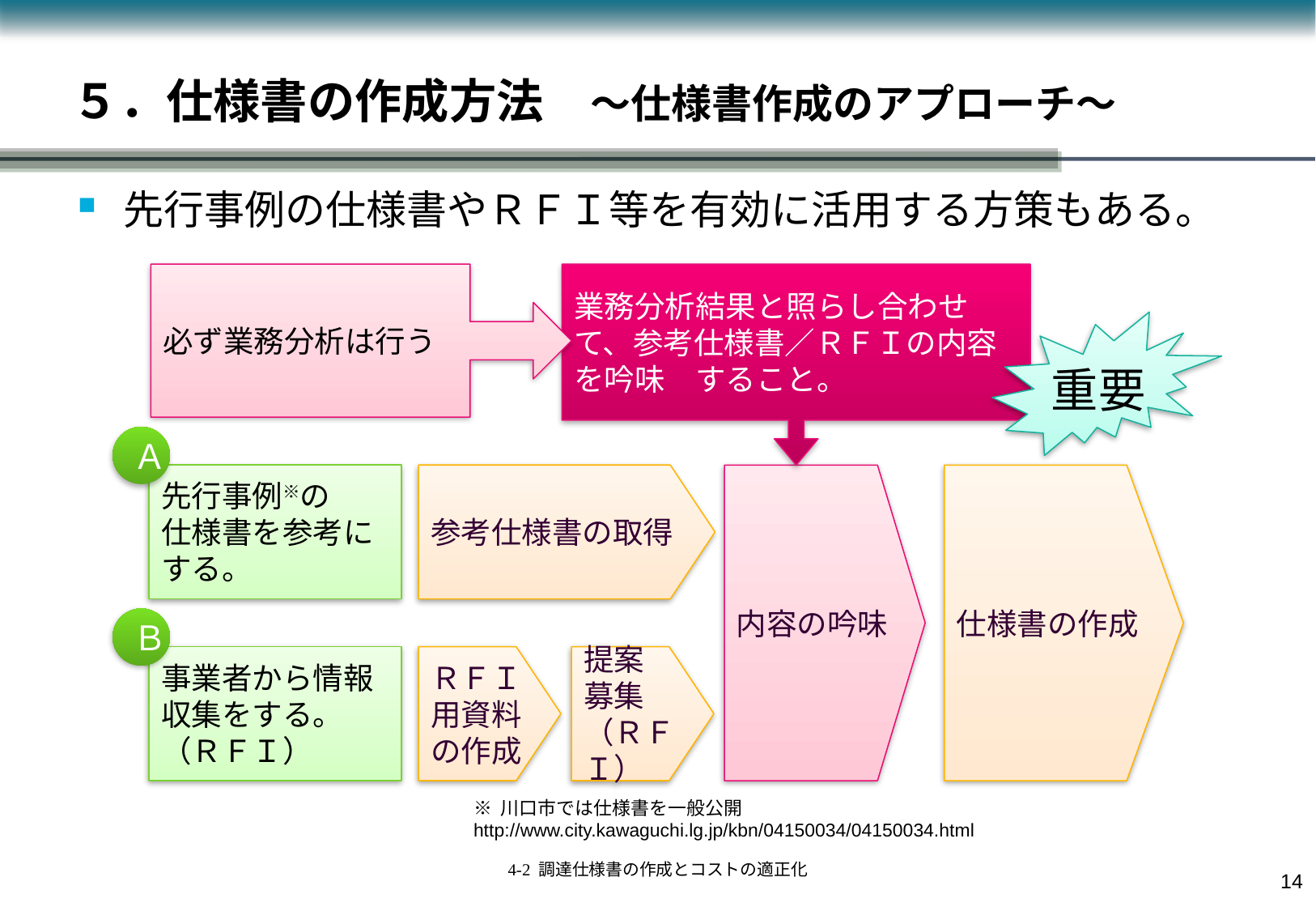

# ５．仕様書の作成方法　～仕様書作成のアプローチ～
先行事例の仕様書やＲＦＩ等を有効に活用する方策もある。
必ず業務分析は行う
業務分析結果と照らし合わせて、参考仕様書／ＲＦＩの内容を吟味　すること。
重要
Ａ
先行事例※の
仕様書を参考にする。
参考仕様書の取得
内容の吟味
仕様書の作成
Ｂ
事業者から情報収集をする。
（ＲＦＩ）
ＲＦＩ用資料の作成
提案
募集
（ＲＦＩ）
※ 川口市では仕様書を一般公開　http://www.city.kawaguchi.lg.jp/kbn/04150034/04150034.html
14
4-2 調達仕様書の作成とコストの適正化